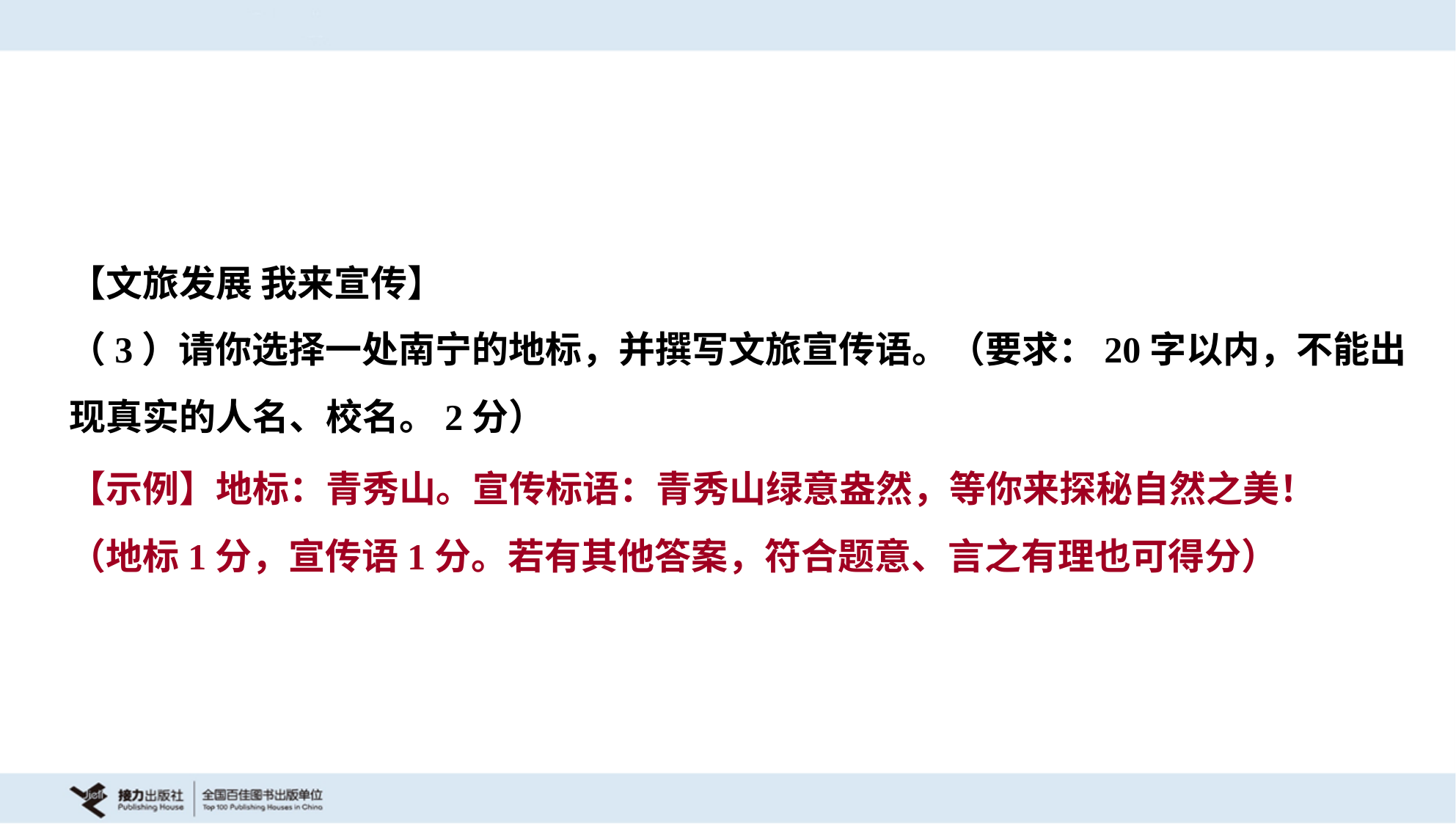

【文旅发展 我来宣传】
（3）请你选择一处南宁的地标，并撰写文旅宣传语。（要求：20字以内，不能出
现真实的人名、校名。2分）
【示例】地标：青秀山。宣传标语：青秀山绿意盎然，等你来探秘自然之美！
（地标1分，宣传语1分。若有其他答案，符合题意、言之有理也可得分）